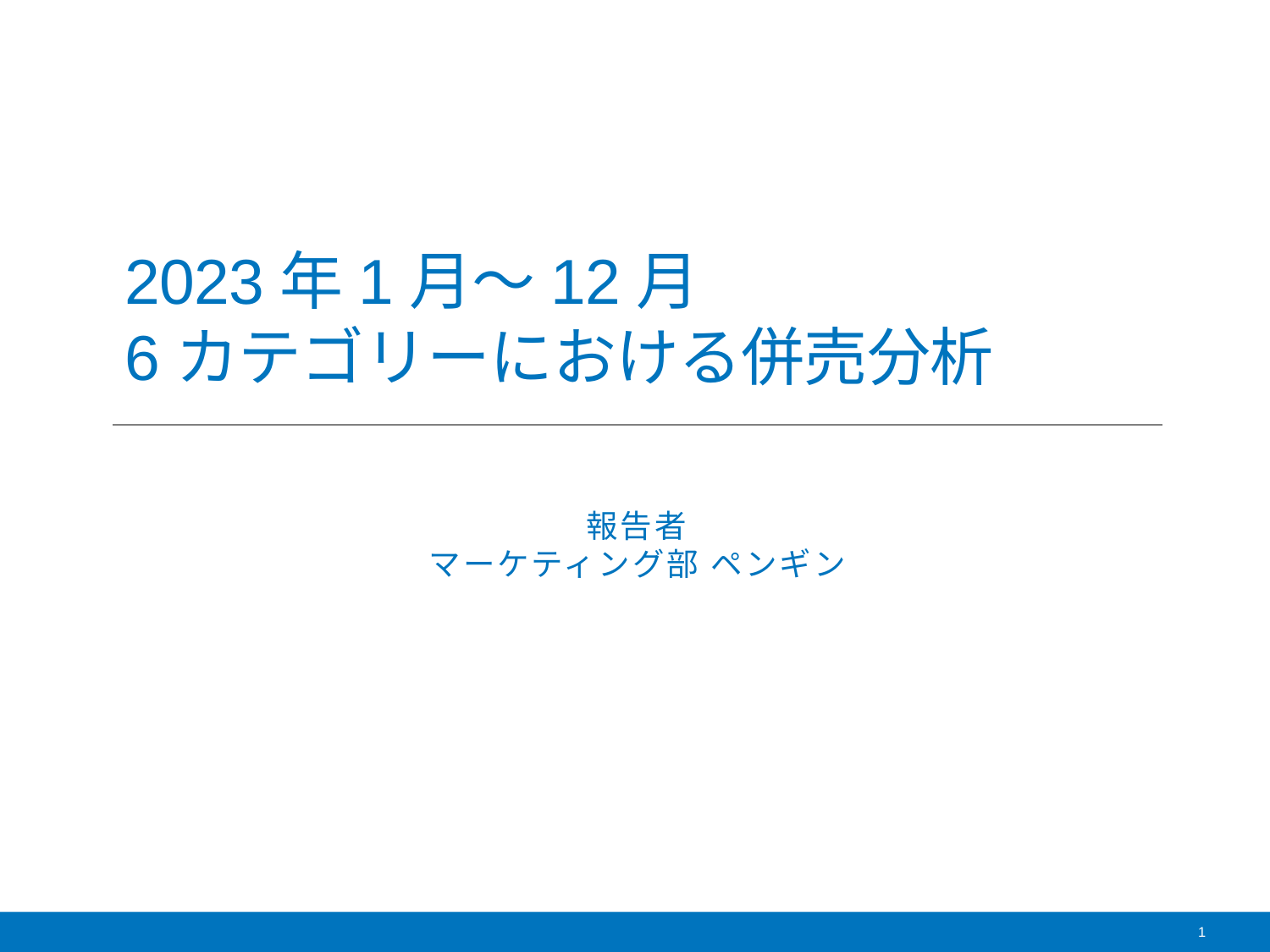

# 2023年1月～12月 6カテゴリーにおける併売分析
報告者
マーケティング部 ペンギン
1